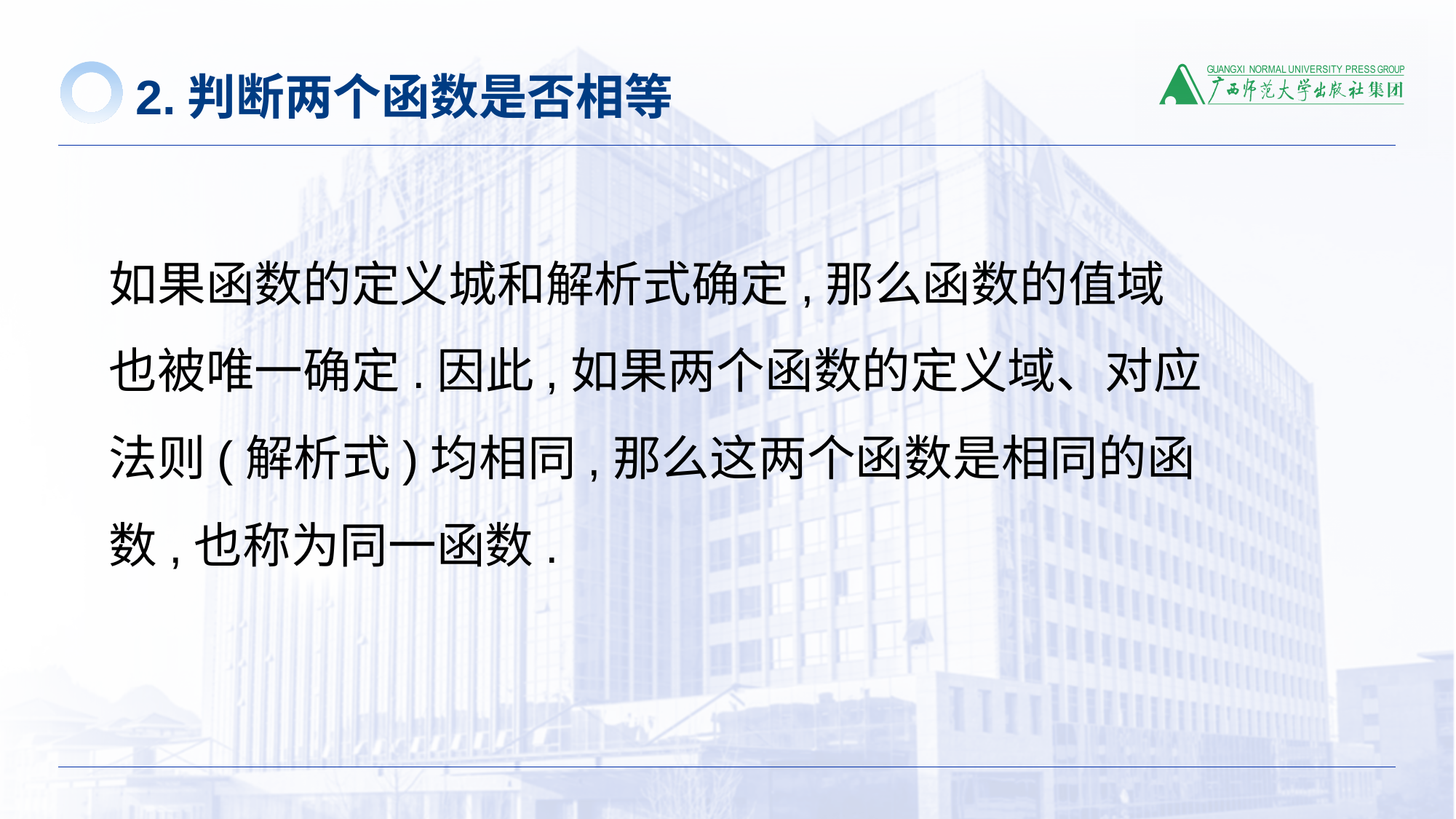

2.判断两个函数是否相等

如果函数的定义城和解析式确定,那么函数的值域也被唯一确定.因此,如果两个函数的定义域、对应法则(解析式)均相同,那么这两个函数是相同的函数,也称为同一函数.